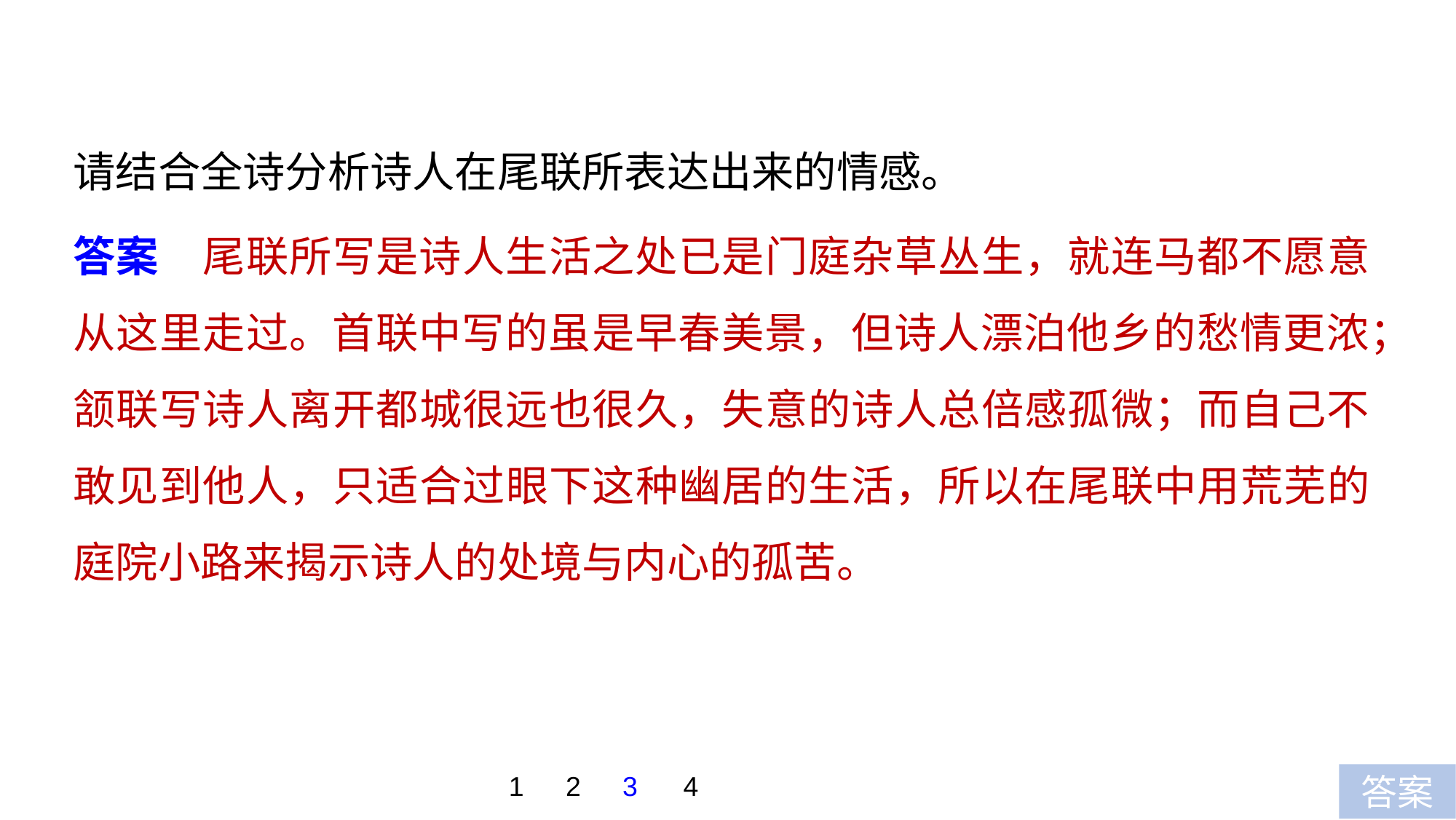

请结合全诗分析诗人在尾联所表达出来的情感。
答案　尾联所写是诗人生活之处已是门庭杂草丛生，就连马都不愿意从这里走过。首联中写的虽是早春美景，但诗人漂泊他乡的愁情更浓；颔联写诗人离开都城很远也很久，失意的诗人总倍感孤微；而自己不敢见到他人，只适合过眼下这种幽居的生活，所以在尾联中用荒芜的庭院小路来揭示诗人的处境与内心的孤苦。
1
2
3
4
答案